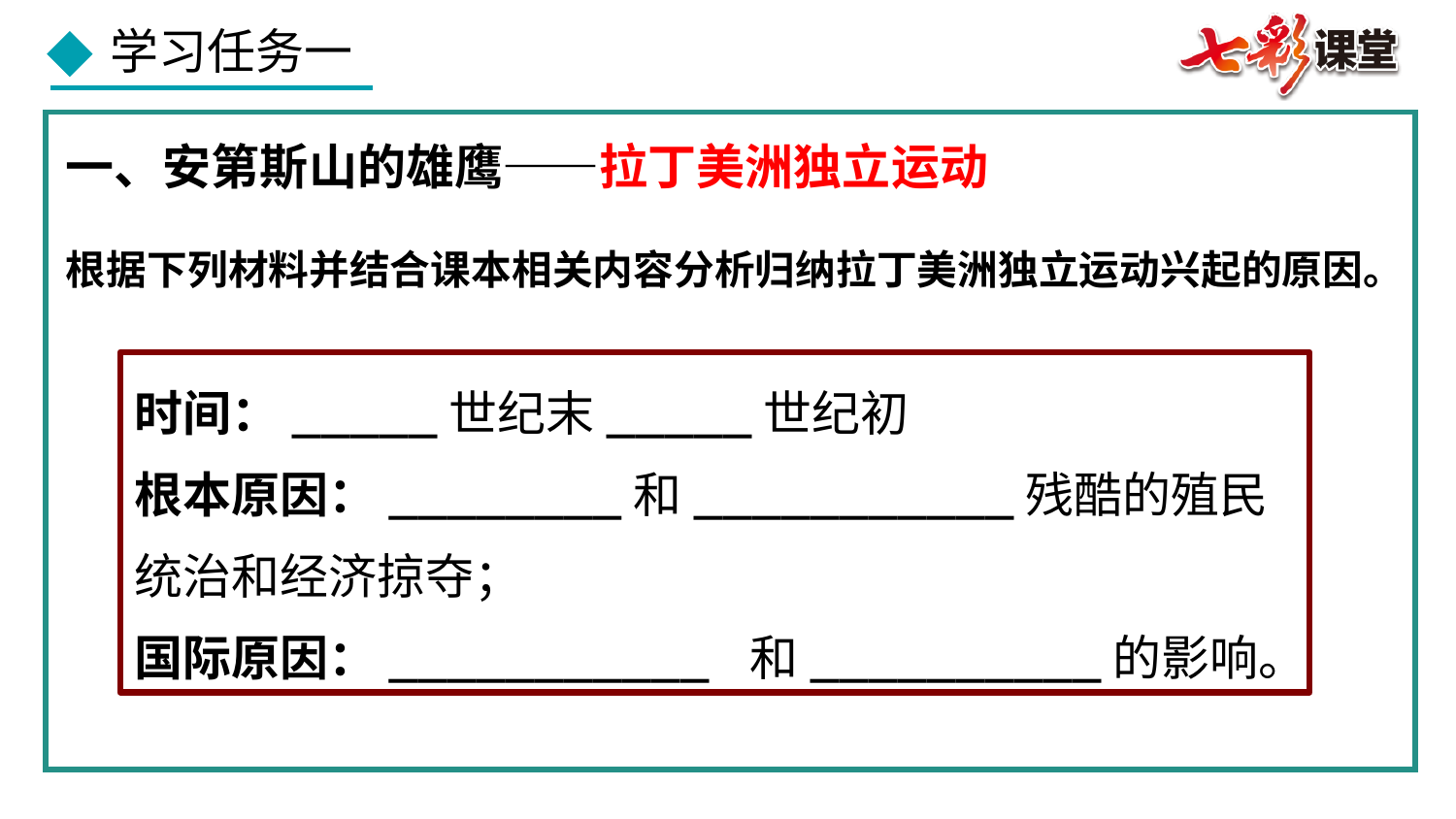

一、安第斯山的雄鹰——拉丁美洲独立运动
根据下列材料并结合课本相关内容分析归纳拉丁美洲独立运动兴起的原因。
时间：_____世纪末_____世纪初
根本原因：________和___________残酷的殖民统治和经济掠夺；
国际原因：___________ 和__________的影响。